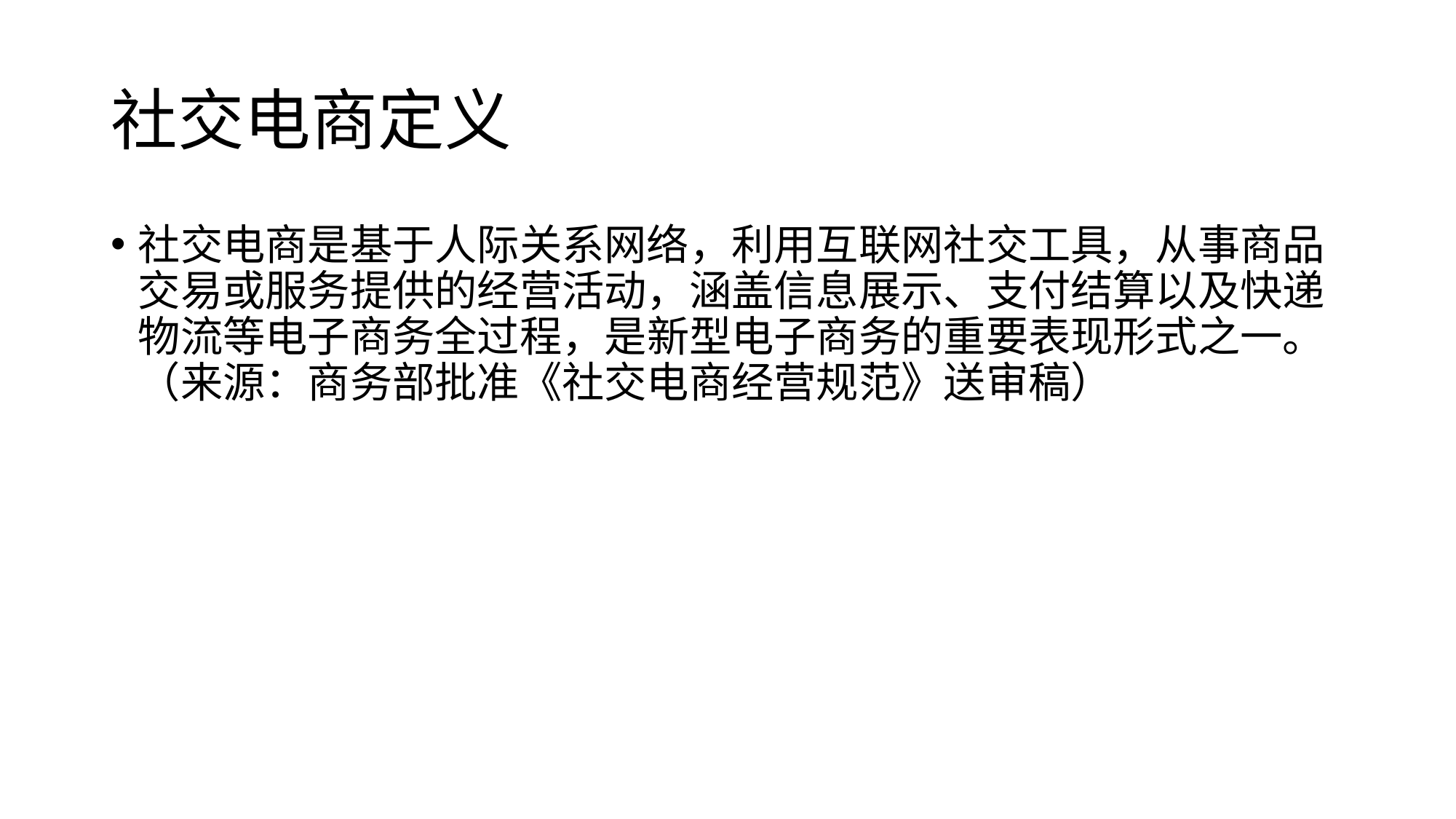

# 社交电商定义
社交电商是基于人际关系网络，利用互联网社交工具，从事商品交易或服务提供的经营活动，涵盖信息展示、支付结算以及快递物流等电子商务全过程，是新型电子商务的重要表现形式之一。（来源：商务部批准《社交电商经营规范》送审稿）